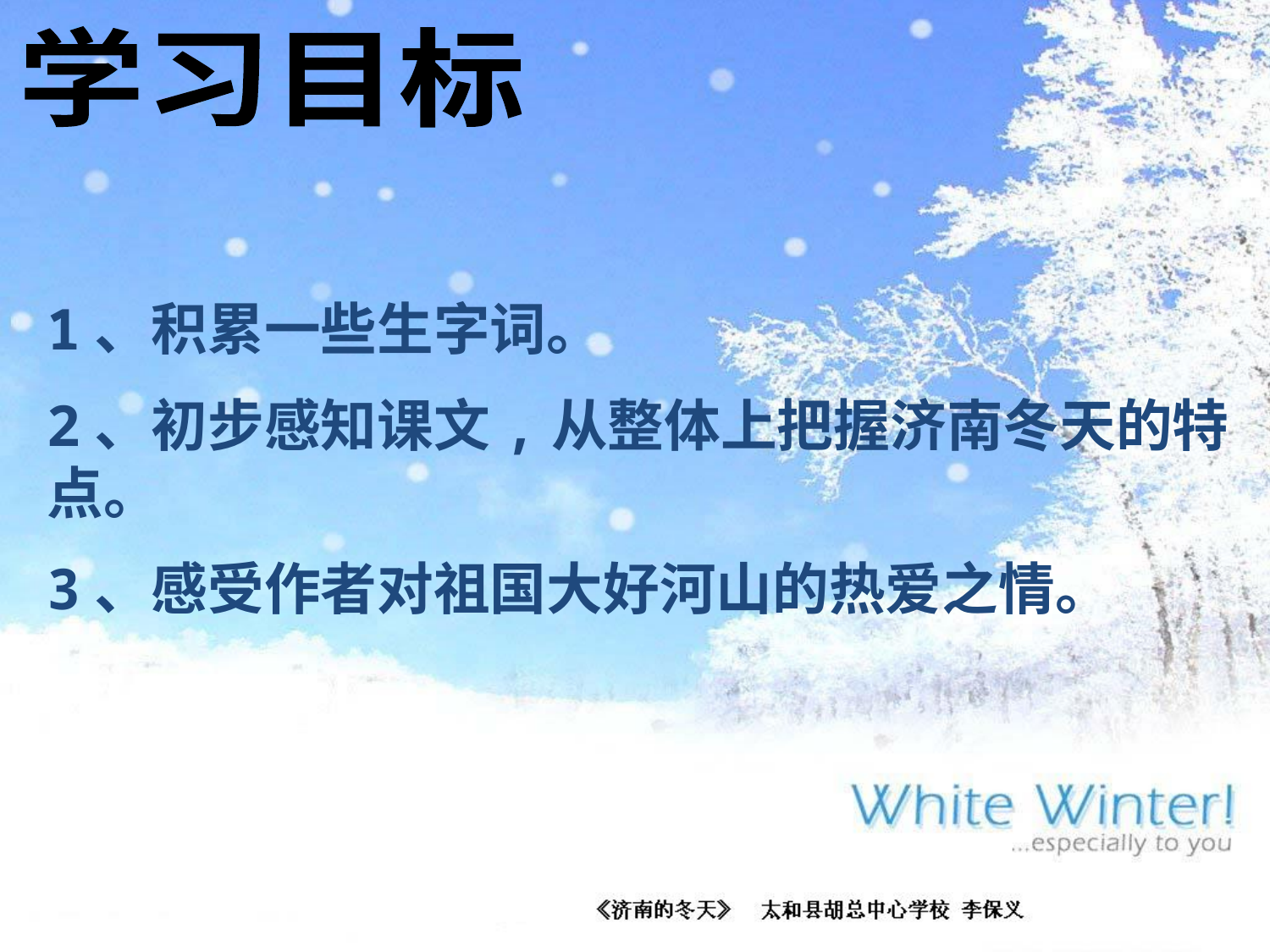

学习目标
1、积累一些生字词。
2、初步感知课文,从整体上把握济南冬天的特点。
3、感受作者对祖国大好河山的热爱之情。